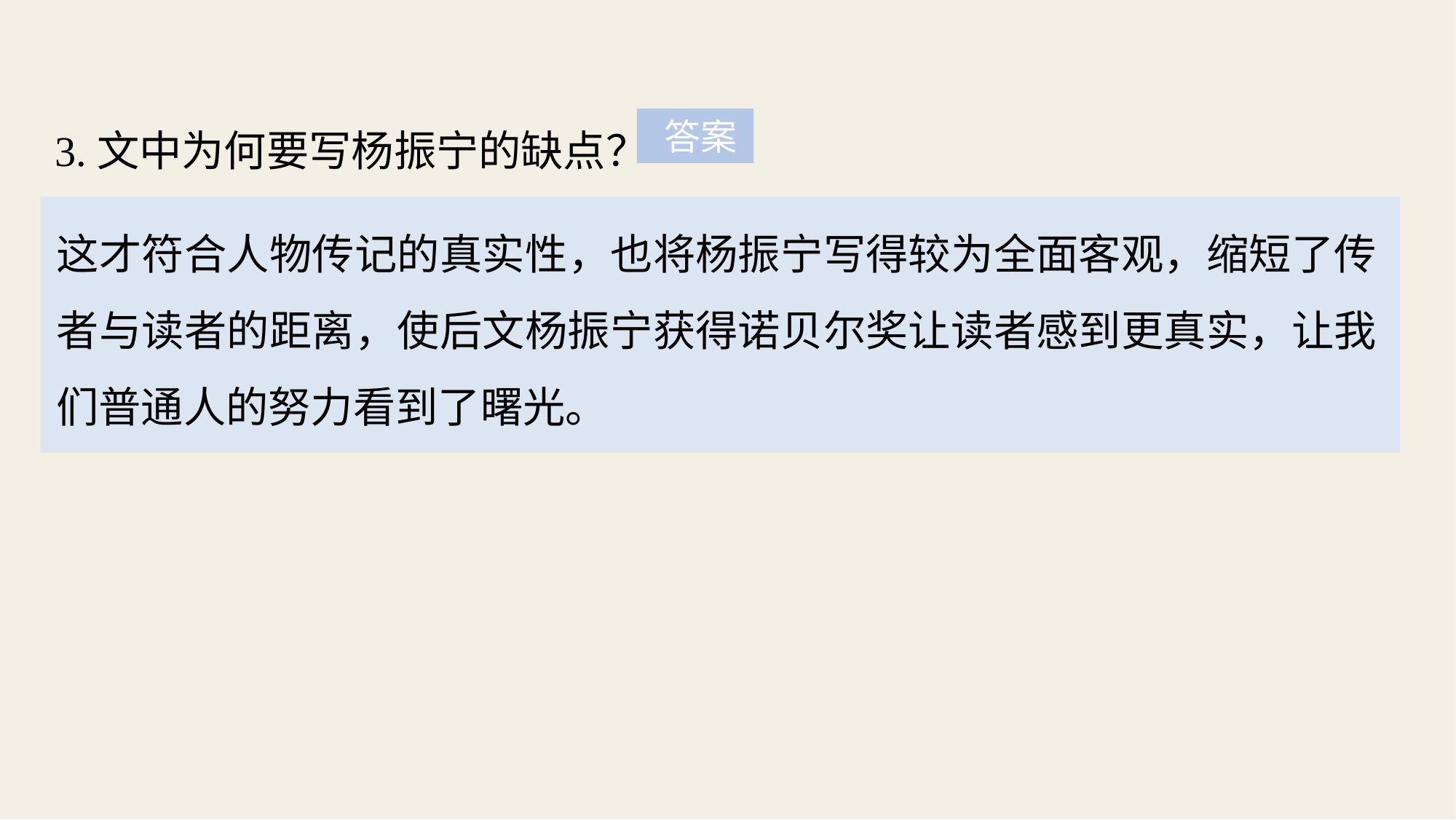

3.文中为何要写杨振宁的缺点？
 答案
这才符合人物传记的真实性，也将杨振宁写得较为全面客观，缩短了传者与读者的距离，使后文杨振宁获得诺贝尔奖让读者感到更真实，让我们普通人的努力看到了曙光。